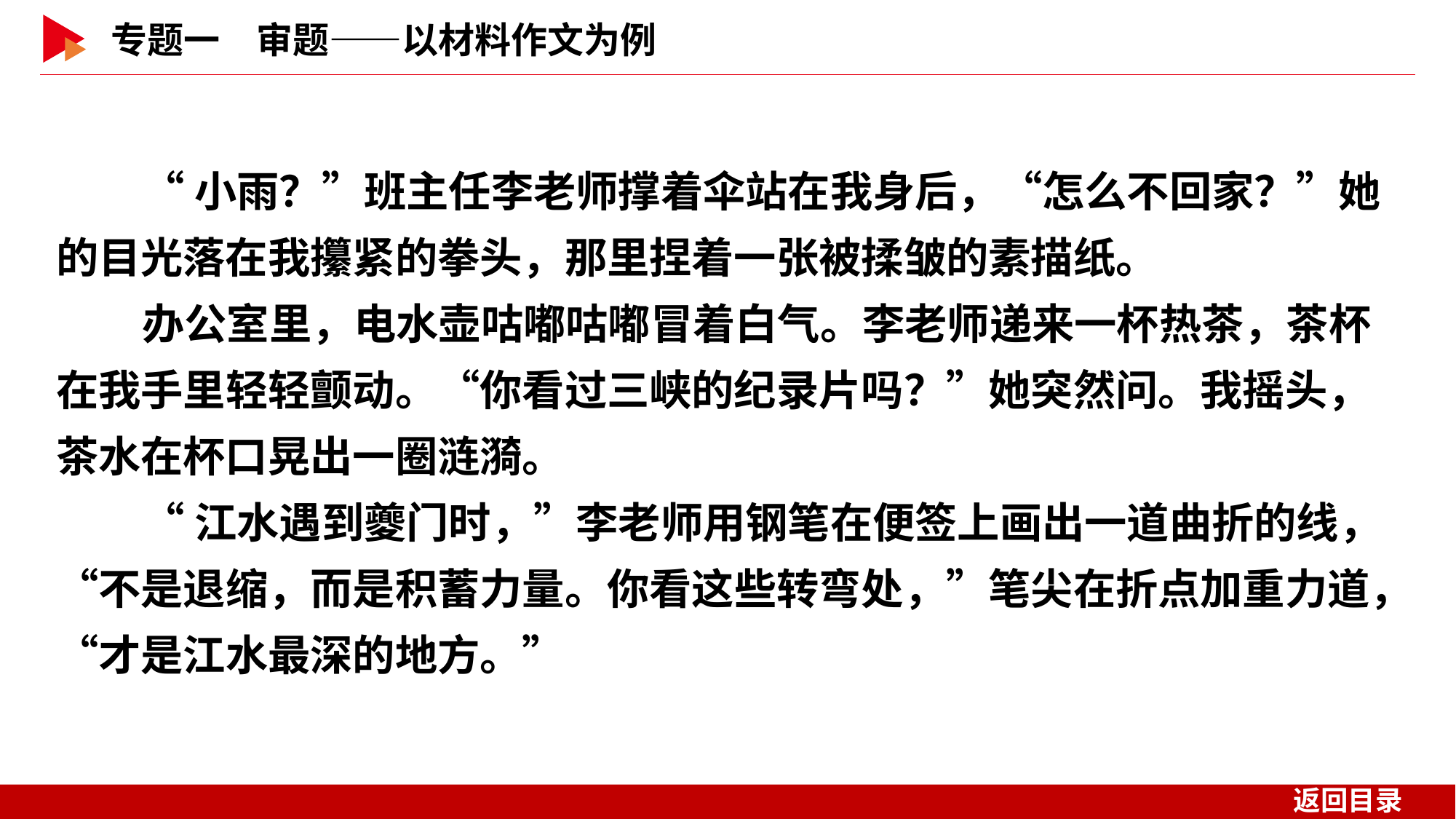

“小雨？”班主任李老师撑着伞站在我身后，“怎么不回家？”她的目光落在我攥紧的拳头，那里捏着一张被揉皱的素描纸。
办公室里，电水壶咕嘟咕嘟冒着白气。李老师递来一杯热茶，茶杯在我手里轻轻颤动。“你看过三峡的纪录片吗？”她突然问。我摇头，茶水在杯口晃出一圈涟漪。
“江水遇到夔门时，”李老师用钢笔在便签上画出一道曲折的线，“不是退缩，而是积蓄力量。你看这些转弯处，”笔尖在折点加重力道，“才是江水最深的地方。”